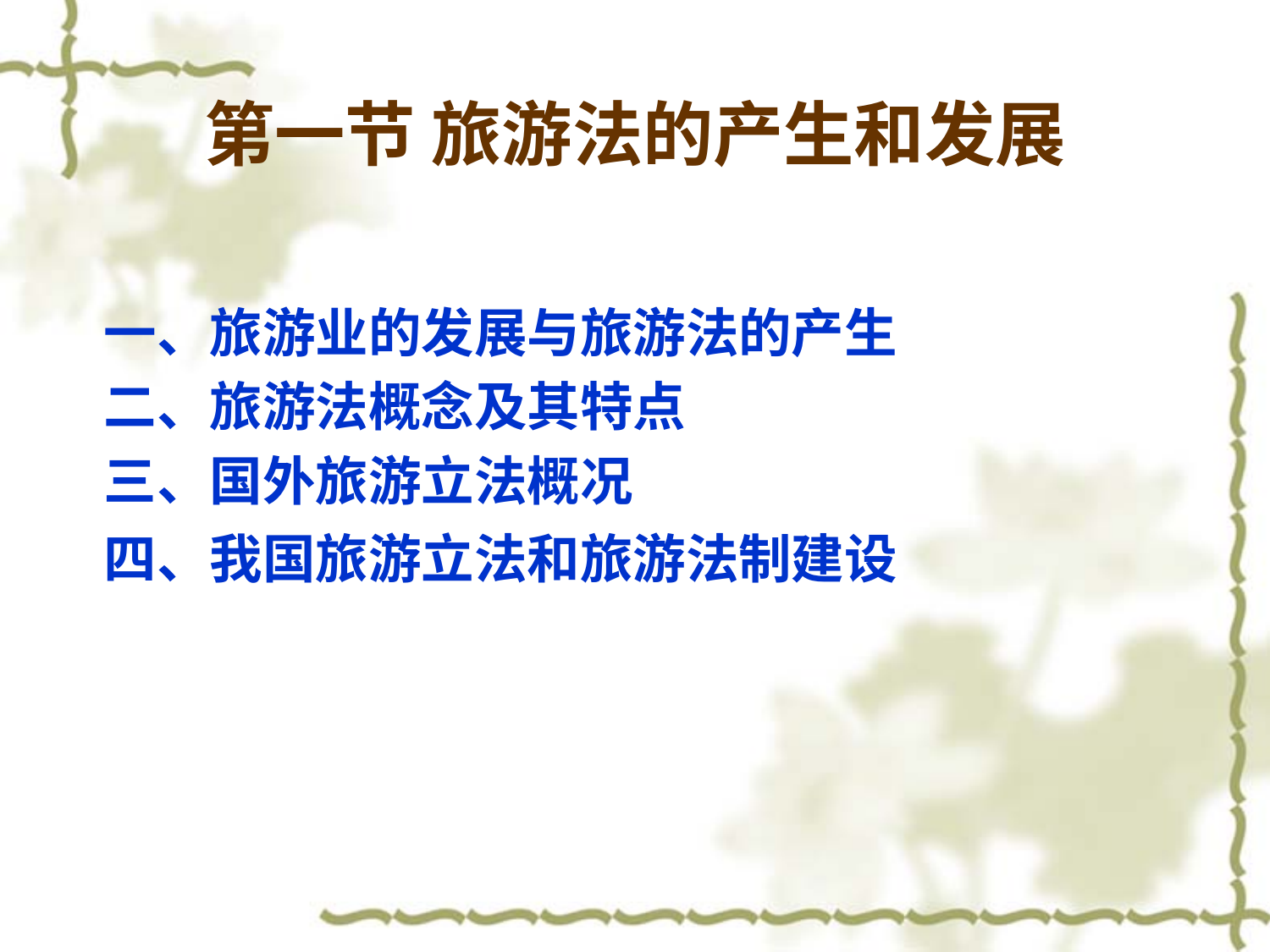

# 第一节 旅游法的产生和发展
   一、旅游业的发展与旅游法的产生
   二、旅游法概念及其特点
   三、国外旅游立法概况
   四、我国旅游立法和旅游法制建设